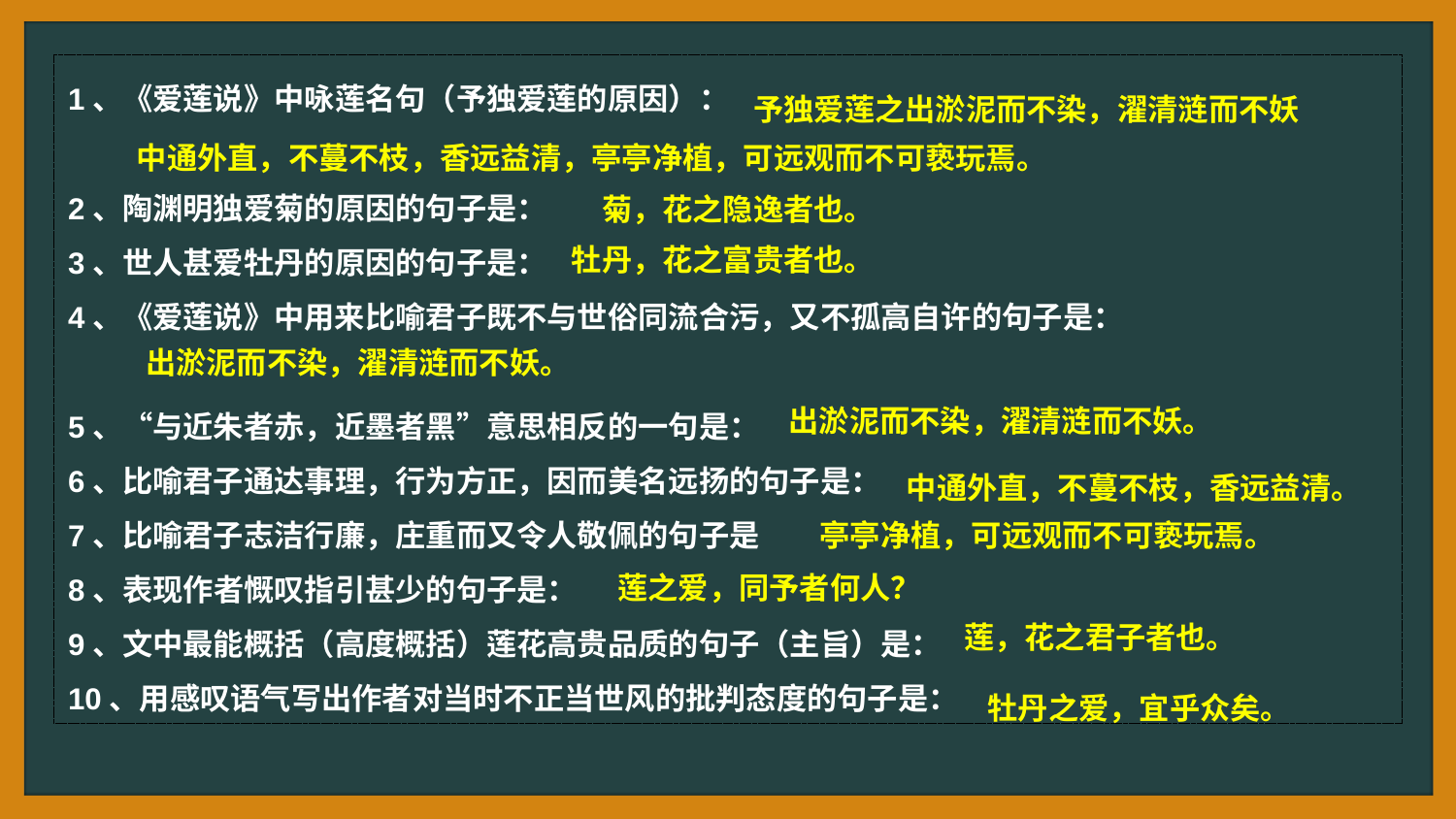

1、《爱莲说》中咏莲名句（予独爱莲的原因）：

2、陶渊明独爱菊的原因的句子是：
3、世人甚爱牡丹的原因的句子是：
4、《爱莲说》中用来比喻君子既不与世俗同流合污，又不孤高自许的句子是：

5、“与近朱者赤，近墨者黑”意思相反的一句是：
6、比喻君子通达事理，行为方正，因而美名远扬的句子是：
7、比喻君子志洁行廉，庄重而又令人敬佩的句子是
8、表现作者慨叹指引甚少的句子是：
9、文中最能概括（高度概括）莲花高贵品质的句子（主旨）是：
10、用感叹语气写出作者对当时不正当世风的批判态度的句子是：
予独爱莲之出淤泥而不染，濯清涟而不妖
中通外直，不蔓不枝，香远益清，亭亭净植，可远观而不可亵玩焉。
菊，花之隐逸者也。
牡丹，花之富贵者也。
出淤泥而不染，濯清涟而不妖。
出淤泥而不染，濯清涟而不妖。
中通外直，不蔓不枝，香远益清。
亭亭净植，可远观而不可亵玩焉。
莲之爱，同予者何人？
莲，花之君子者也。
牡丹之爱，宜乎众矣。